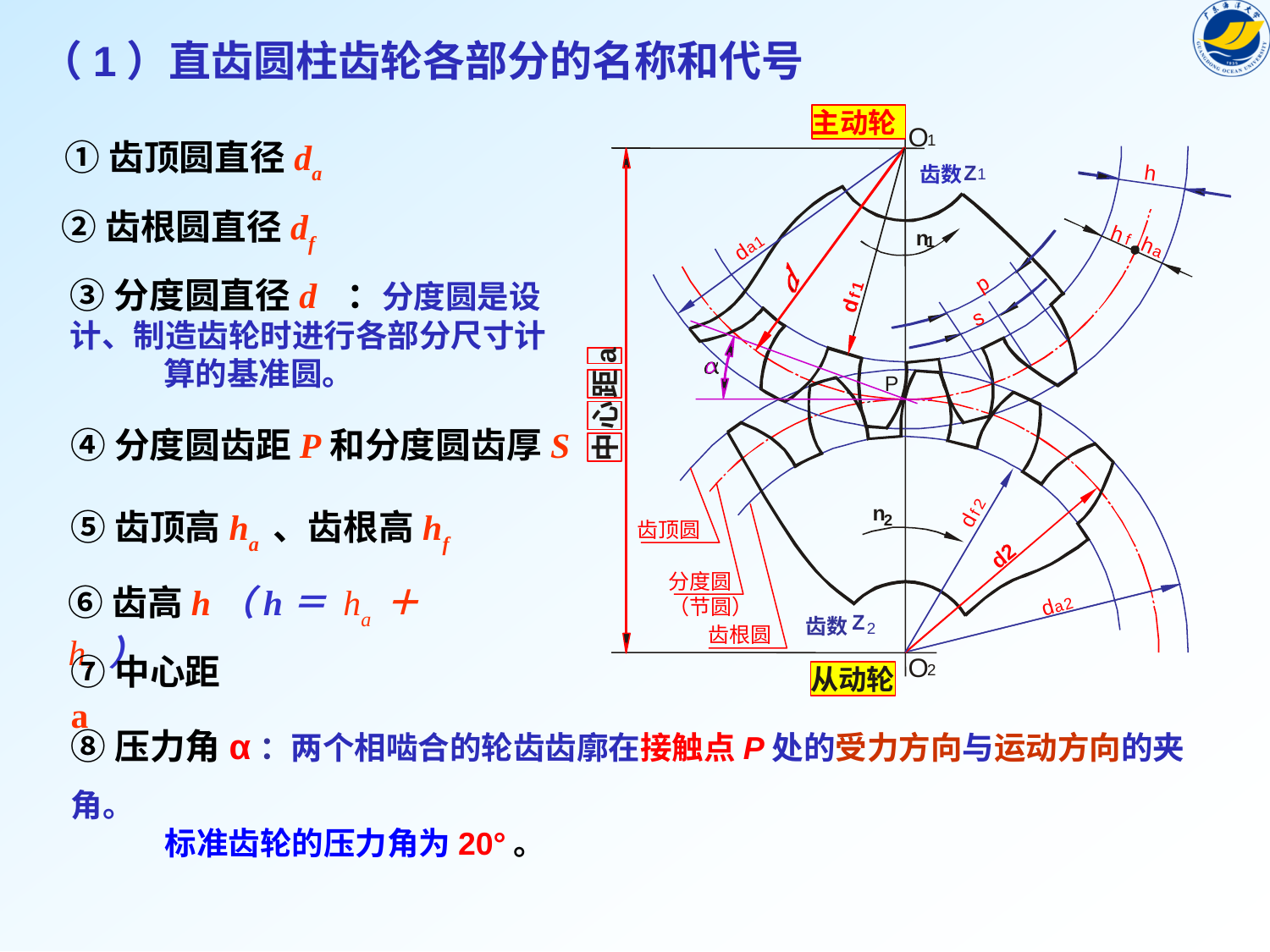

（1）直齿圆柱齿轮各部分的名称和代号
主动轮
O

①齿顶圆直径da
1

1
a
d

1
f
d

a
距
心
中

Z
齿数
1
h

h

f
h
a

 ②齿根圆直径df

n

p

s

1

③分度圆直径d ：分度圆是设计、制造齿轮时进行各部分尺寸计                    算的基准圆。

P

④分度圆齿距P和分度圆齿厚S

齿顶圆

2
f
d

分度圆（节圆）

d2

⑤齿顶高ha 、齿根高hf
n

齿根圆
2

⑥齿高h（h＝ ha ＋ hf ）

2
d
a
Z
齿数
2
⑦中心距a
O

2
从动轮
⑧压力角α：两个相啮合的轮齿齿廓在接触点P处的受力方向与运动方向的夹角。
            标准齿轮的压力角为20°。